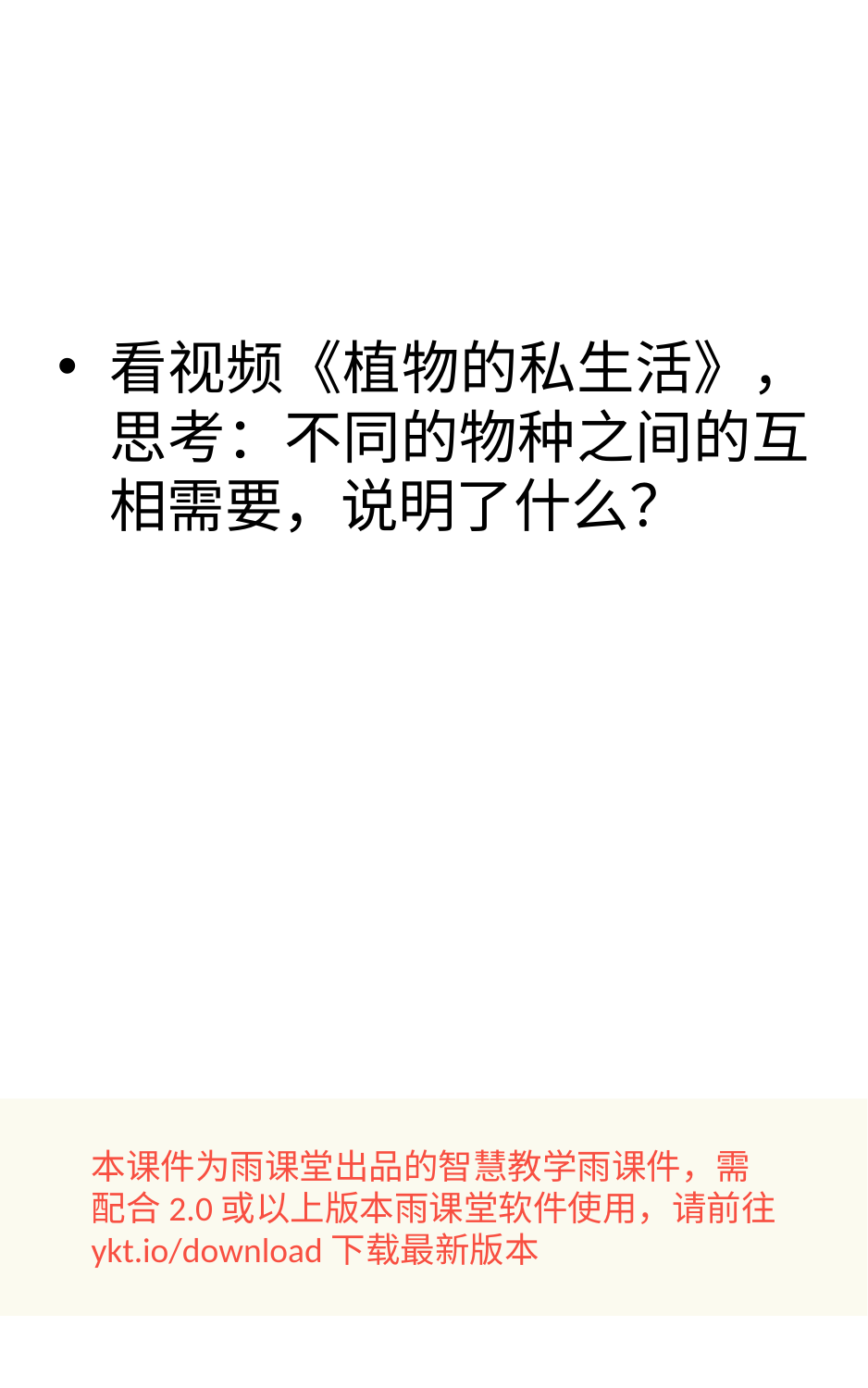

#
看视频《植物的私生活》，思考：不同的物种之间的互相需要，说明了什么？
本课件为雨课堂出品的智慧教学雨课件，需
配合2.0或以上版本雨课堂软件使用，请前往
ykt.io/download下载最新版本